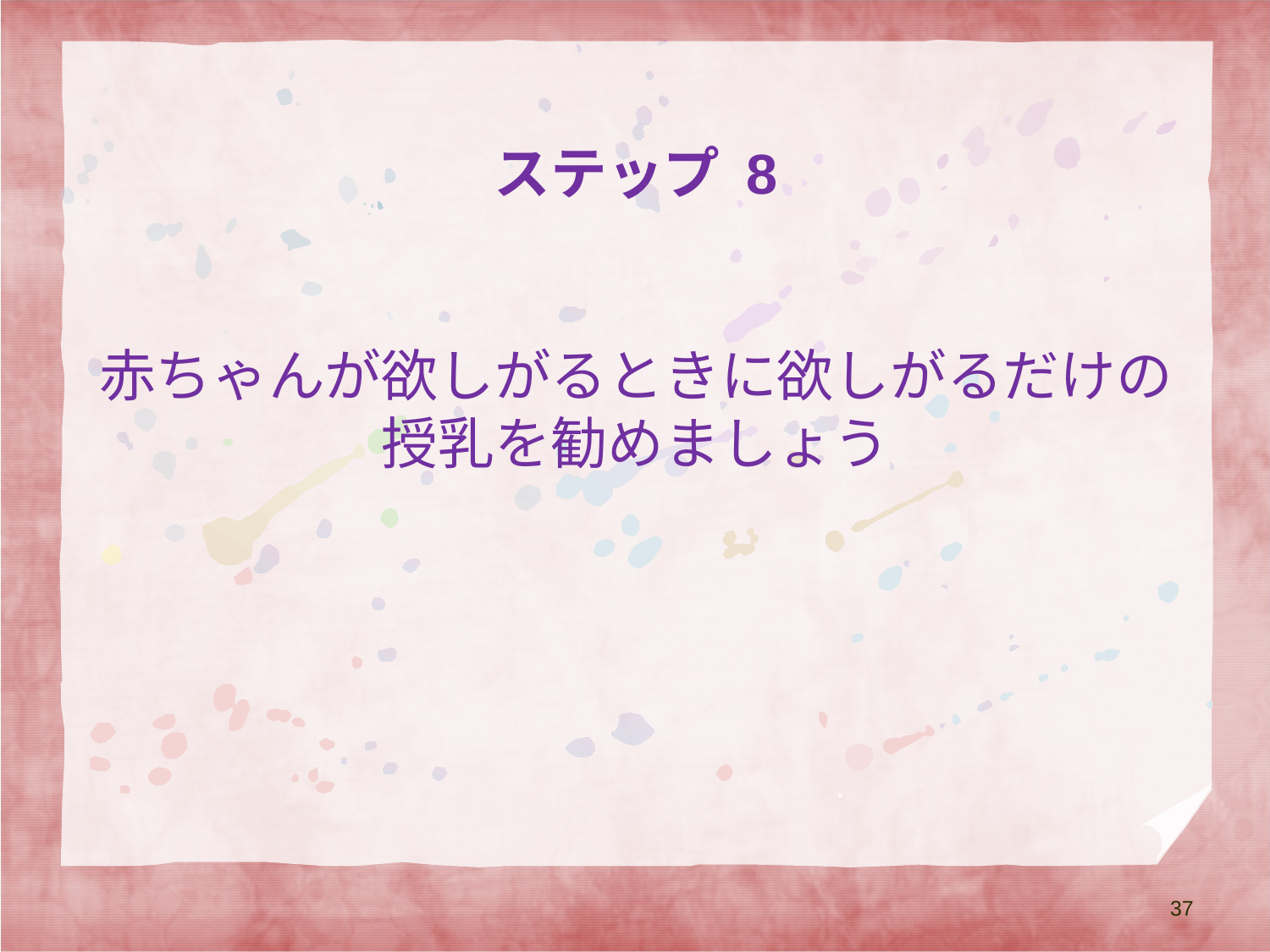

# ステップ 8 赤ちゃんが欲しがるときに欲しがるだけの授乳を勧めましょう
37